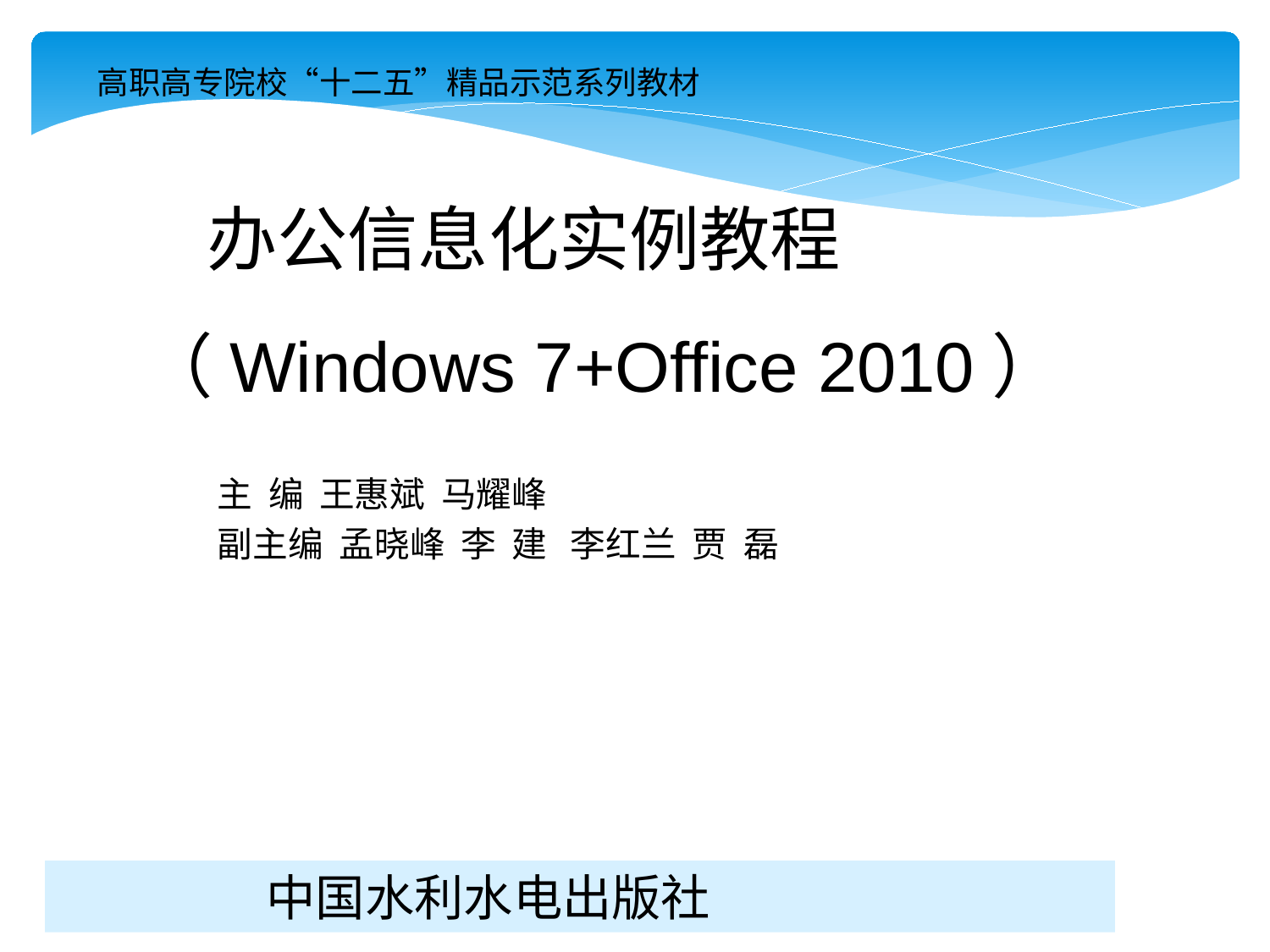

高职高专院校“十二五”精品示范系列教材
   办公信息化实例教程
（Windows 7+Office 2010）
主  编  王惠斌  马耀峰
副主编  孟晓峰  李  建   李红兰  贾  磊

                            中国水利水电出版社